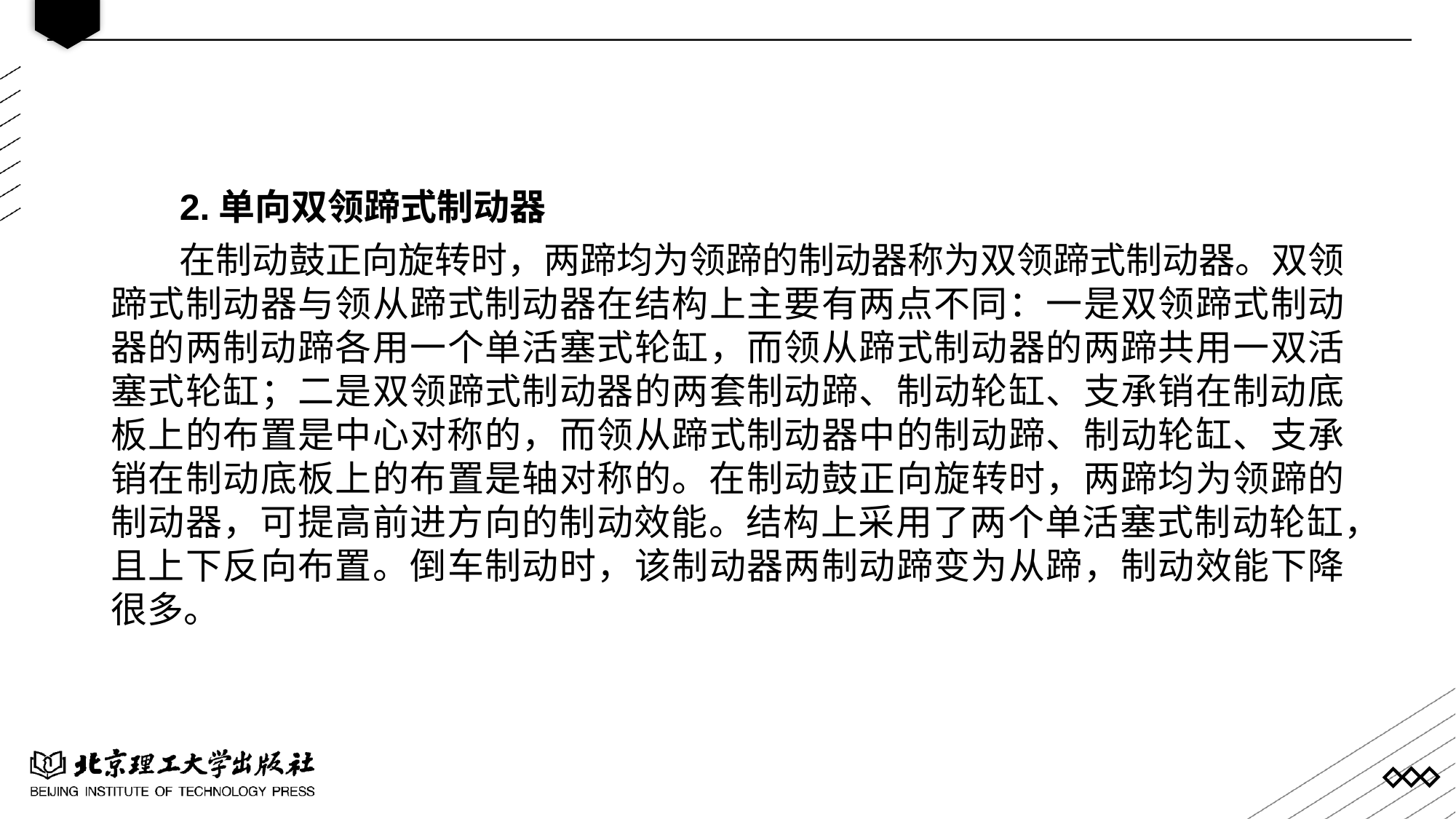

2.单向双领蹄式制动器
在制动鼓正向旋转时，两蹄均为领蹄的制动器称为双领蹄式制动器。双领蹄式制动器与领从蹄式制动器在结构上主要有两点不同：一是双领蹄式制动器的两制动蹄各用一个单活塞式轮缸，而领从蹄式制动器的两蹄共用一双活塞式轮缸；二是双领蹄式制动器的两套制动蹄、制动轮缸、支承销在制动底板上的布置是中心对称的，而领从蹄式制动器中的制动蹄、制动轮缸、支承销在制动底板上的布置是轴对称的。在制动鼓正向旋转时，两蹄均为领蹄的制动器，可提高前进方向的制动效能。结构上采用了两个单活塞式制动轮缸，且上下反向布置。倒车制动时，该制动器两制动蹄变为从蹄，制动效能下降很多。